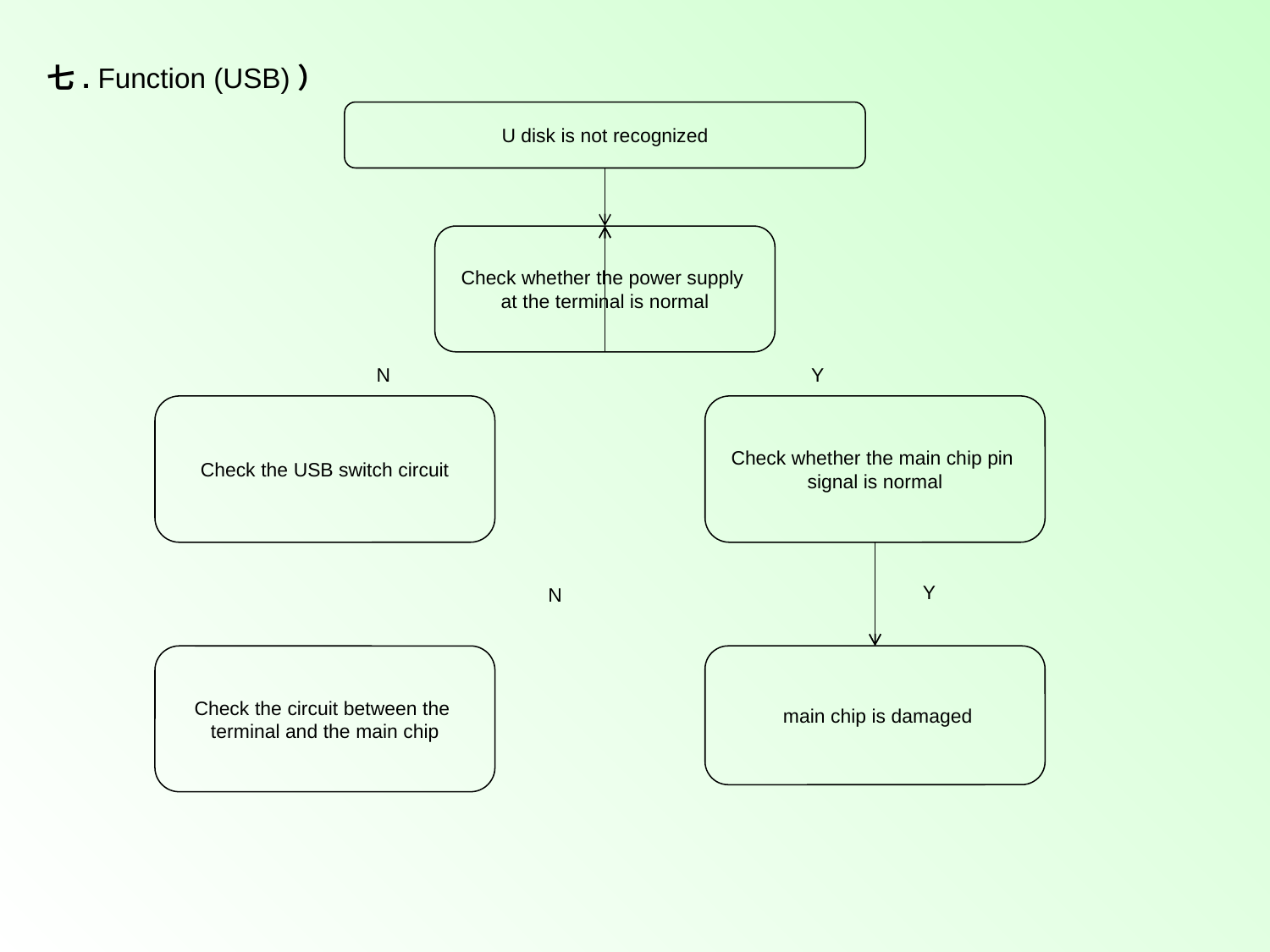

七. Function (USB)）
U disk is not recognized
Check whether the power supply
at the terminal is normal
N
Y
Check the USB switch circuit
Check whether the main chip pin
signal is normal
Y
N
Check the circuit between the
terminal and the main chip
 main chip is damaged